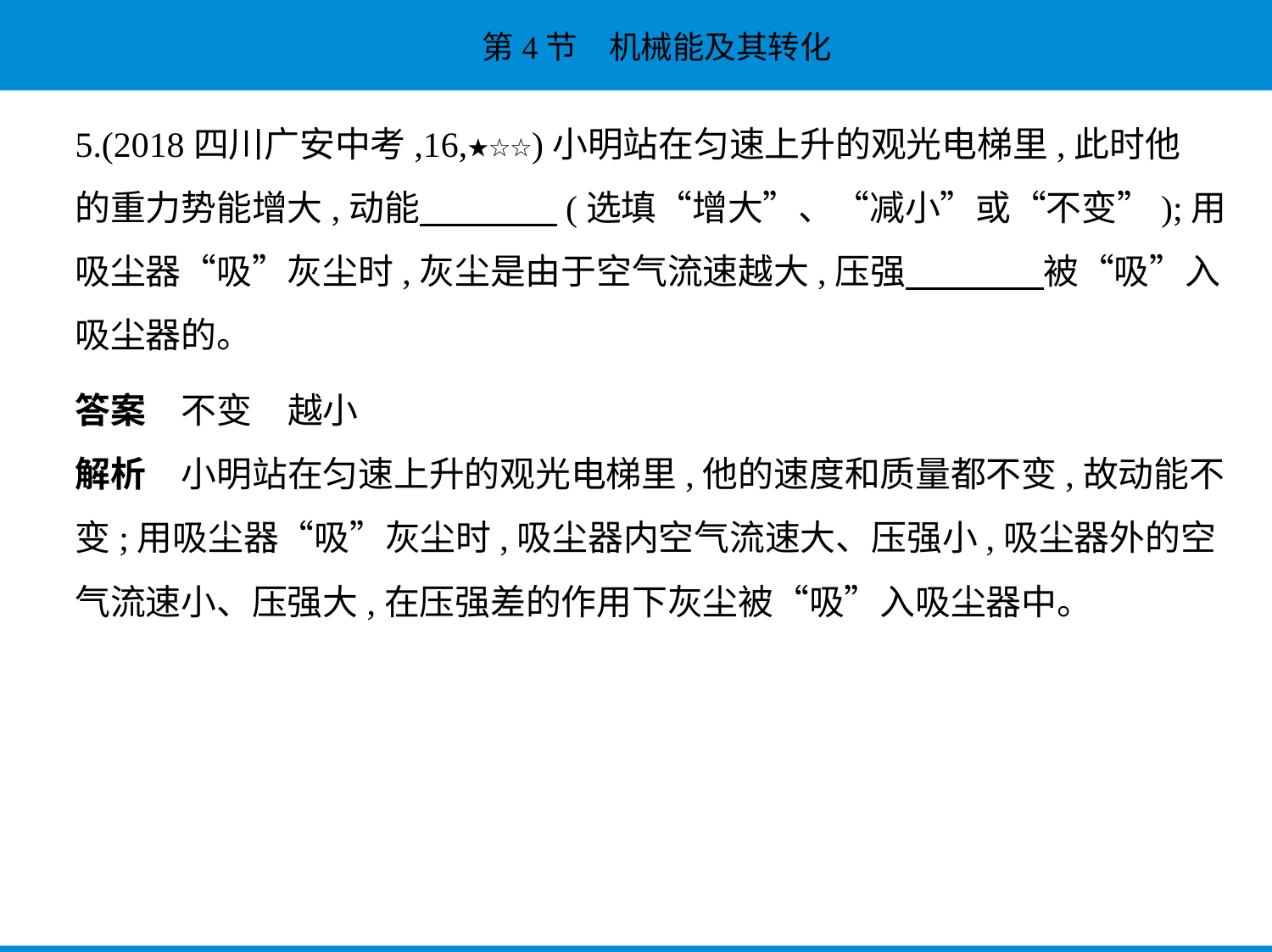

5.(2018四川广安中考,16,★☆☆)小明站在匀速上升的观光电梯里,此时他
的重力势能增大,动能　　　    (选填“增大”、“减小”或“不变”);用
吸尘器“吸”灰尘时,灰尘是由于空气流速越大,压强　　　    被“吸”入
吸尘器的。
答案　不变　越小
解析　小明站在匀速上升的观光电梯里,他的速度和质量都不变,故动能不
变;用吸尘器“吸”灰尘时,吸尘器内空气流速大、压强小,吸尘器外的空
气流速小、压强大,在压强差的作用下灰尘被“吸”入吸尘器中。